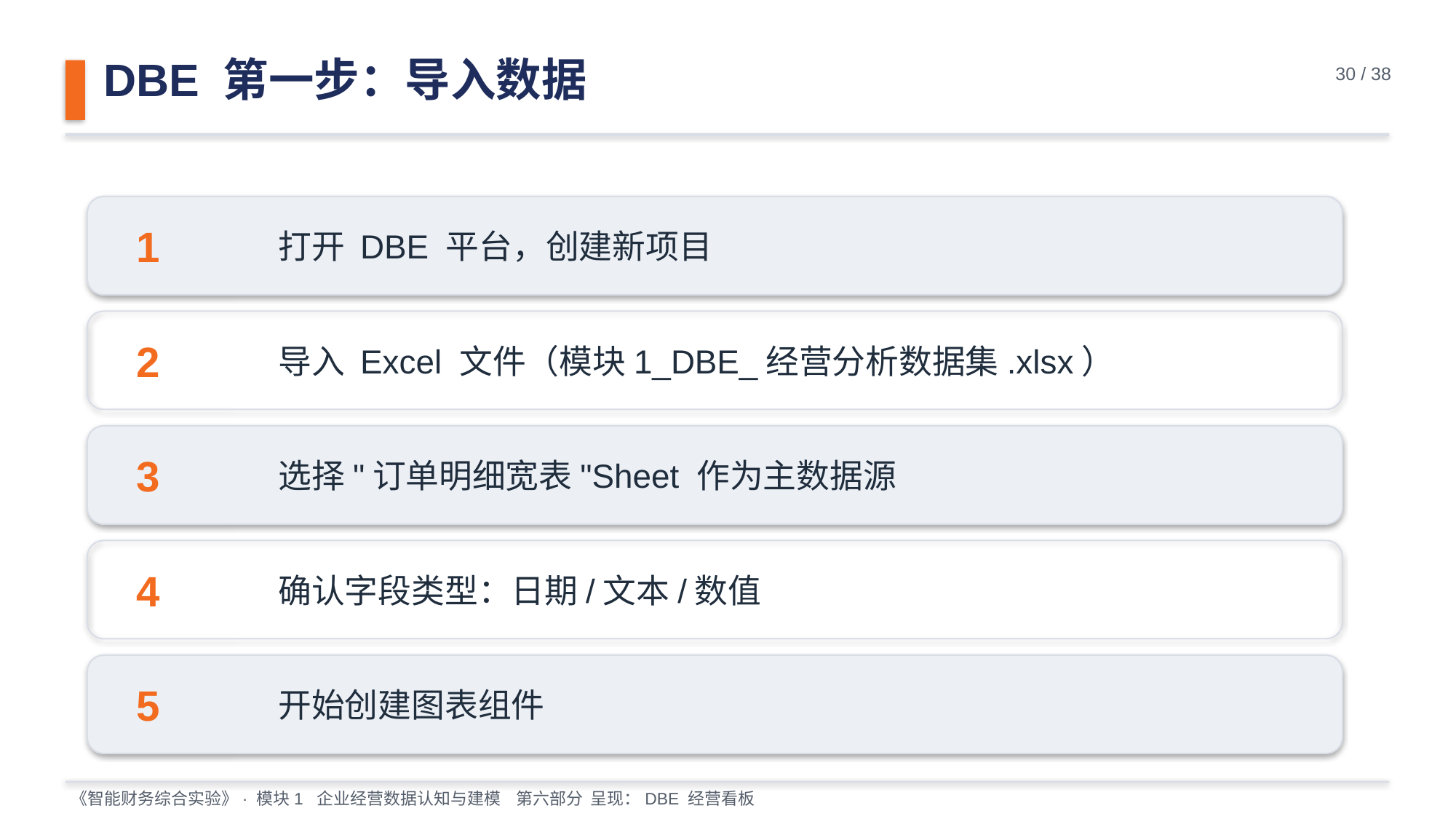

DBE 第一步：导入数据

30 / 38

1
打开 DBE 平台，创建新项目

2
导入 Excel 文件（模块1_DBE_经营分析数据集.xlsx）

3
选择"订单明细宽表"Sheet 作为主数据源

4
确认字段类型：日期/文本/数值

5
开始创建图表组件

《智能财务综合实验》· 模块1  企业经营数据认知与建模    第六部分  呈现：DBE 经营看板